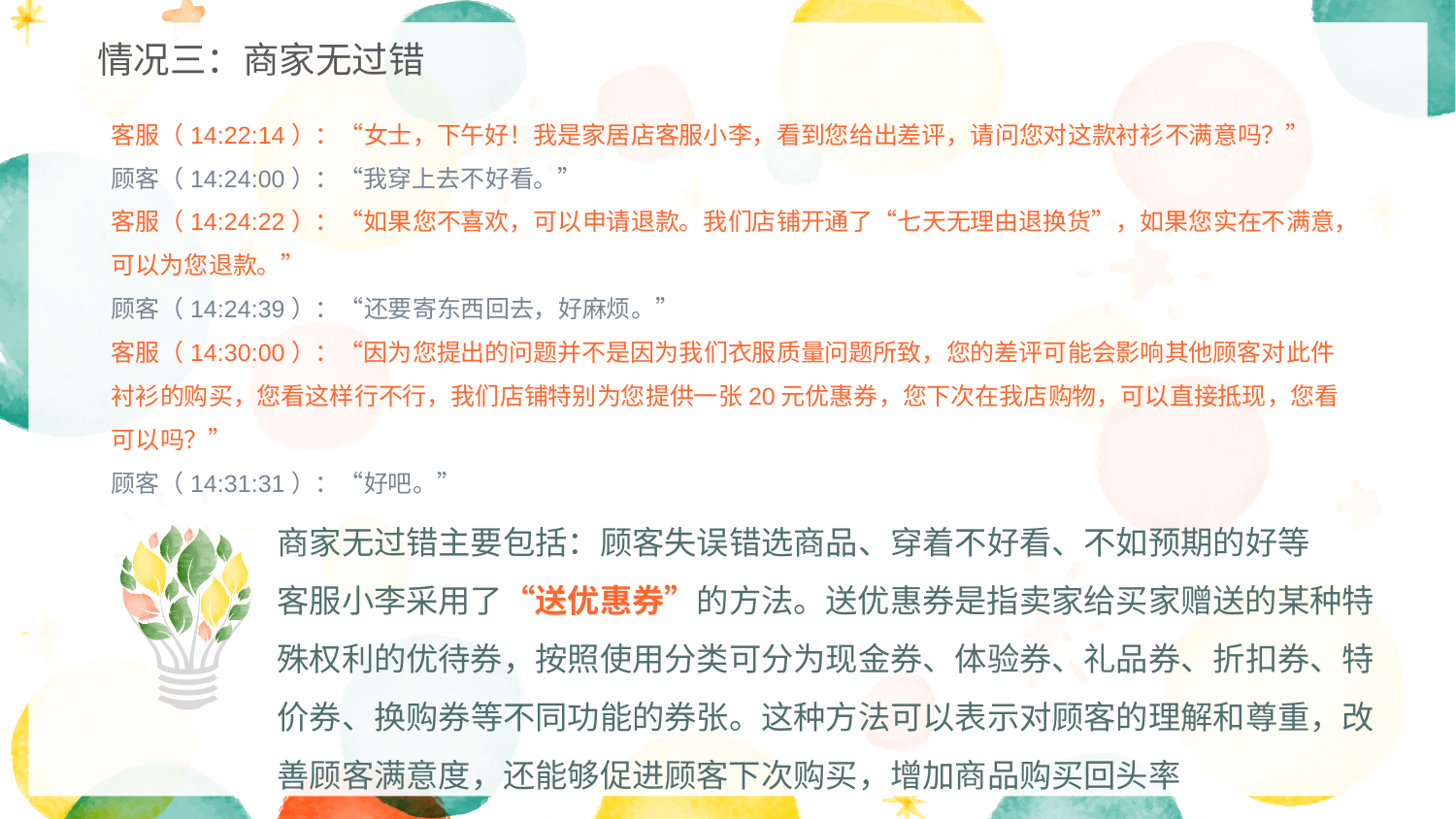

情况三：商家无过错
客服（14:22:14）：“女士，下午好！我是家居店客服小李，看到您给出差评，请问您对这款衬衫不满意吗？”
顾客（14:24:00）：“我穿上去不好看。”
客服（14:24:22）：“如果您不喜欢，可以申请退款。我们店铺开通了“七天无理由退换货”，如果您实在不满意，可以为您退款。”
顾客（14:24:39）：“还要寄东西回去，好麻烦。”
客服（14:30:00）：“因为您提出的问题并不是因为我们衣服质量问题所致，您的差评可能会影响其他顾客对此件衬衫的购买，您看这样行不行，我们店铺特别为您提供一张20元优惠券，您下次在我店购物，可以直接抵现，您看可以吗？”
顾客（14:31:31）：“好吧。”
商家无过错主要包括：顾客失误错选商品、穿着不好看、不如预期的好等
客服小李采用了“送优惠券”的方法。送优惠券是指卖家给买家赠送的某种特殊权利的优待券，按照使用分类可分为现金券、体验券、礼品券、折扣券、特价券、换购券等不同功能的券张。这种方法可以表示对顾客的理解和尊重，改善顾客满意度，还能够促进顾客下次购买，增加商品购买回头率